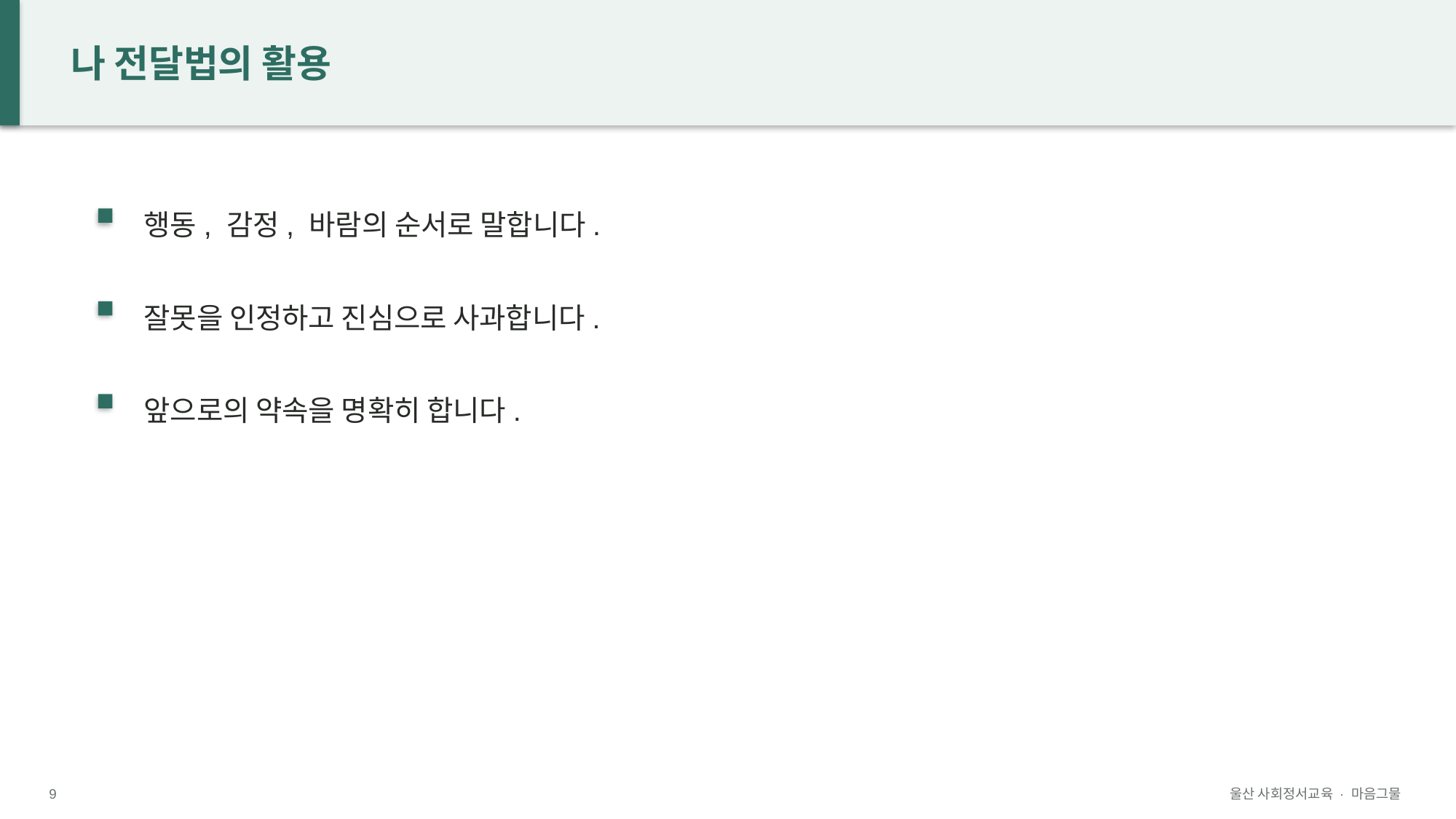

나 전달법의 활용
행동, 감정, 바람의 순서로 말합니다.

잘못을 인정하고 진심으로 사과합니다.

앞으로의 약속을 명확히 합니다.

9
울산 사회정서교육 · 마음그물